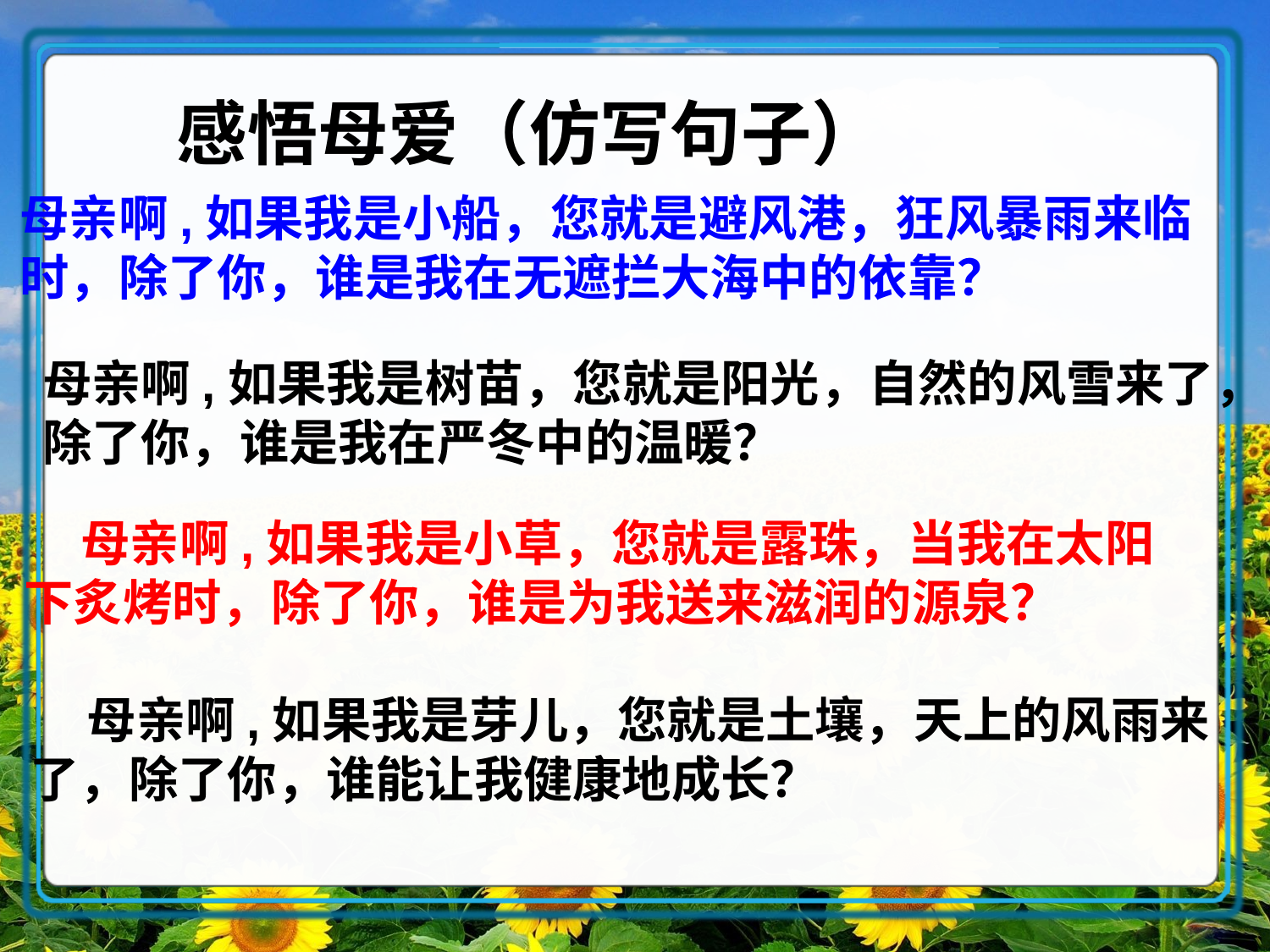

感悟母爱（仿写句子）
母亲啊,如果我是小船，您就是避风港，狂风暴雨来临时，除了你，谁是我在无遮拦大海中的依靠？
母亲啊,如果我是树苗，您就是阳光，自然的风雪来了，除了你，谁是我在严冬中的温暖？
    母亲啊,如果我是小草，您就是露珠，当我在太阳下炙烤时，除了你，谁是为我送来滋润的源泉？
    母亲啊,如果我是芽儿，您就是土壤，天上的风雨来了，除了你，谁能让我健康地成长？